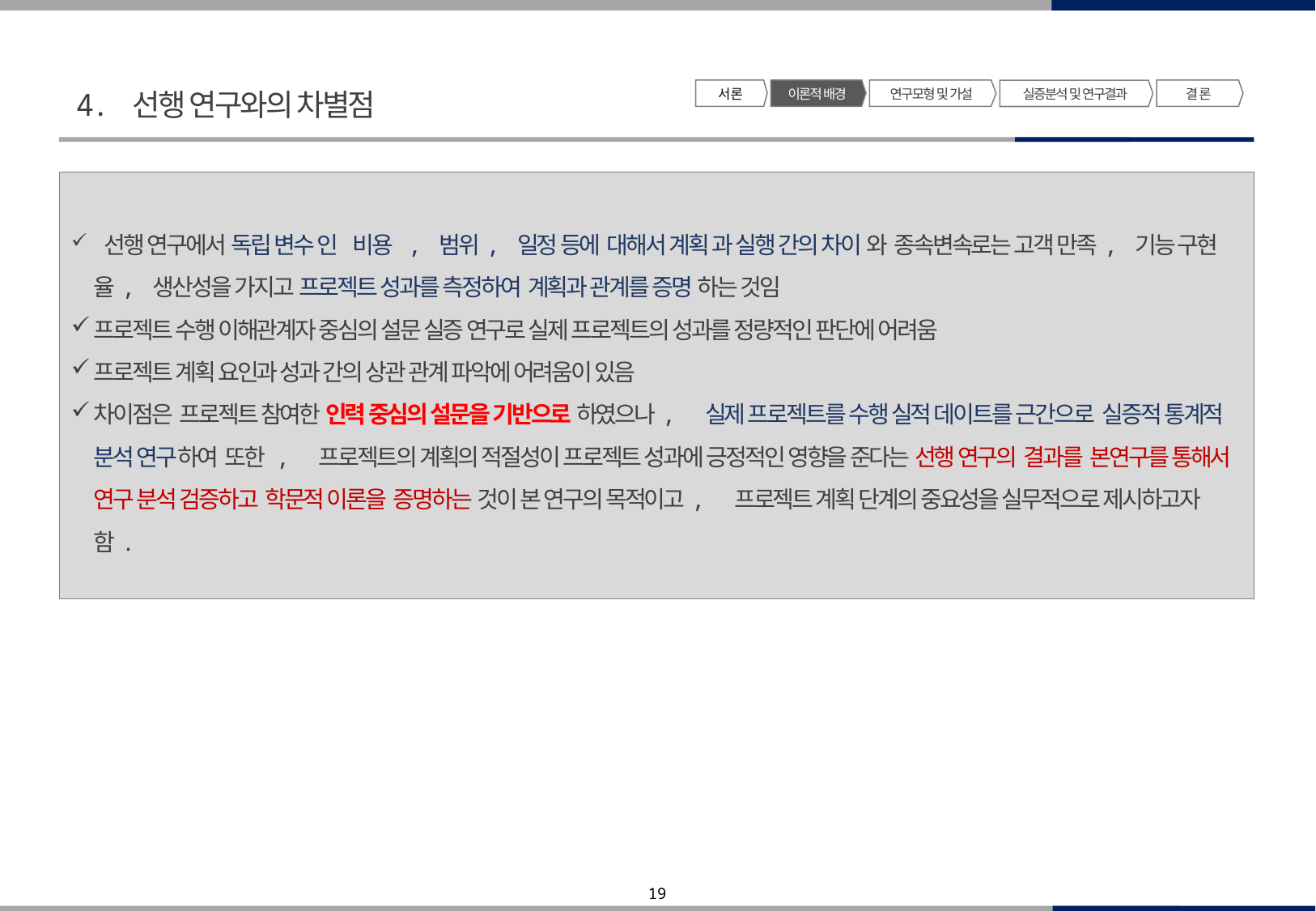

4. 선행 연구와의 차별점
서  론
이론적 배경
연구모형 및 가설
결 론
실증분석 및 연구결과
 선행 연구에서 독립 변수 인    비용  , 범위, 일정 등에  대해서 계획 과 실행 간의 차이 와  종속변속로는 고객 만족, 기능 구현율, 생산성을 가지고 프로젝트 성과를 측정하여  계획과 관계를 증명 하는 것임
프로젝트 수행 이해관계자 중심의 설문 실증 연구로 실제 프로젝트의 성과를 정량적인 판단에 어려움
프로젝트 계획 요인과 성과 간의 상관 관계 파악에 어려움이 있음
차이점은  프로젝트 참여한 인력 중심의 설문을 기반으로 하였으나,  실제 프로젝트를 수행 실적 데이트를 근간으로 실증적 통계적 분석 연구하여  또한 ,  프로젝트의 계획의 적절성이 프로젝트 성과에 긍정적인 영향을 준다는 선행 연구의  결과를  본연구를 통해서 연구 분석 검증하고  학문적 이론을  증명하는 것이 본 연구의 목적이고,  프로젝트 계획 단계의 중요성을 실무적으로 제시하고자 함.